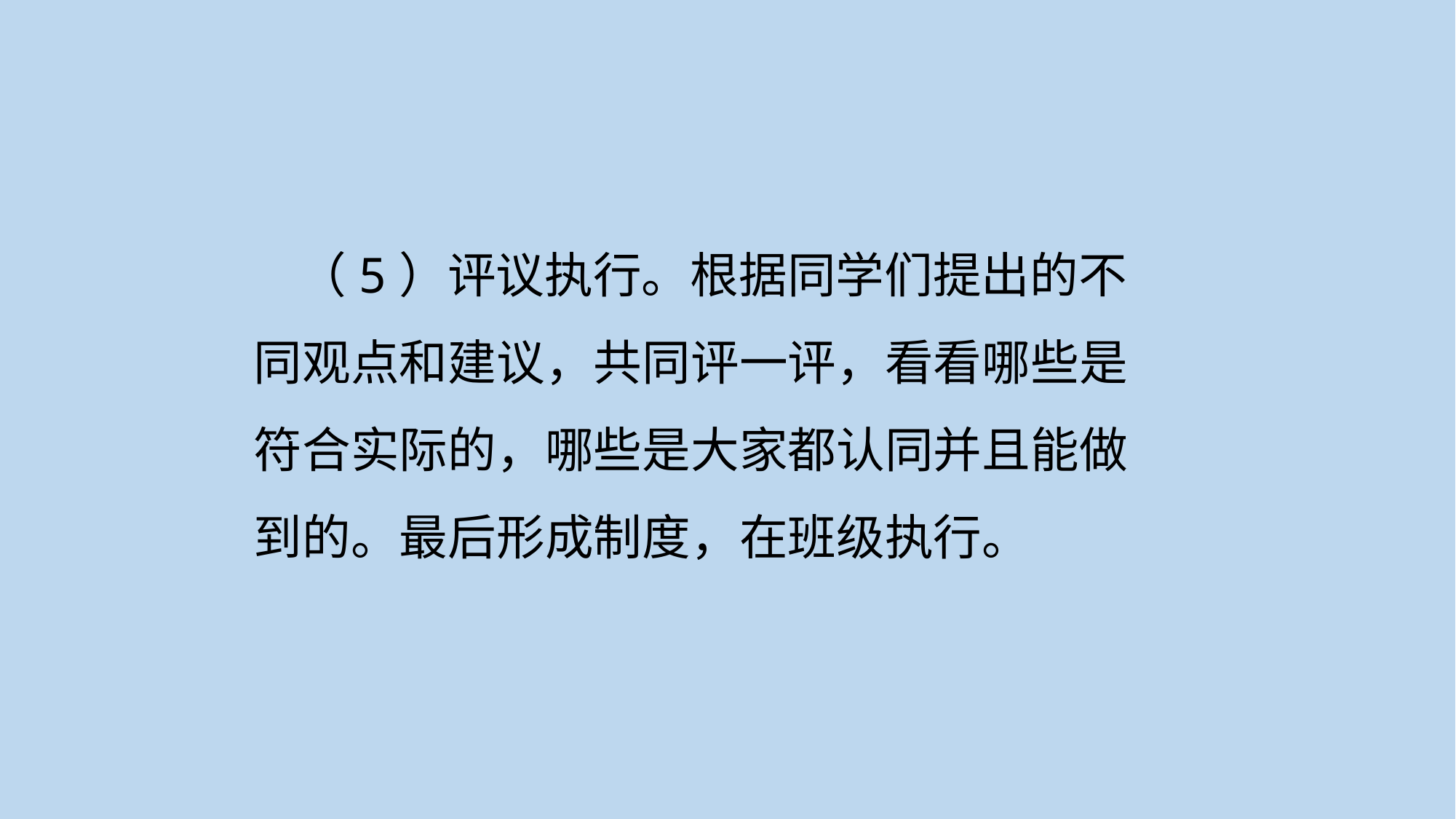

（5）评议执行。根据同学们提出的不同观点和建议，共同评一评，看看哪些是符合实际的，哪些是大家都认同并且能做到的。最后形成制度，在班级执行。